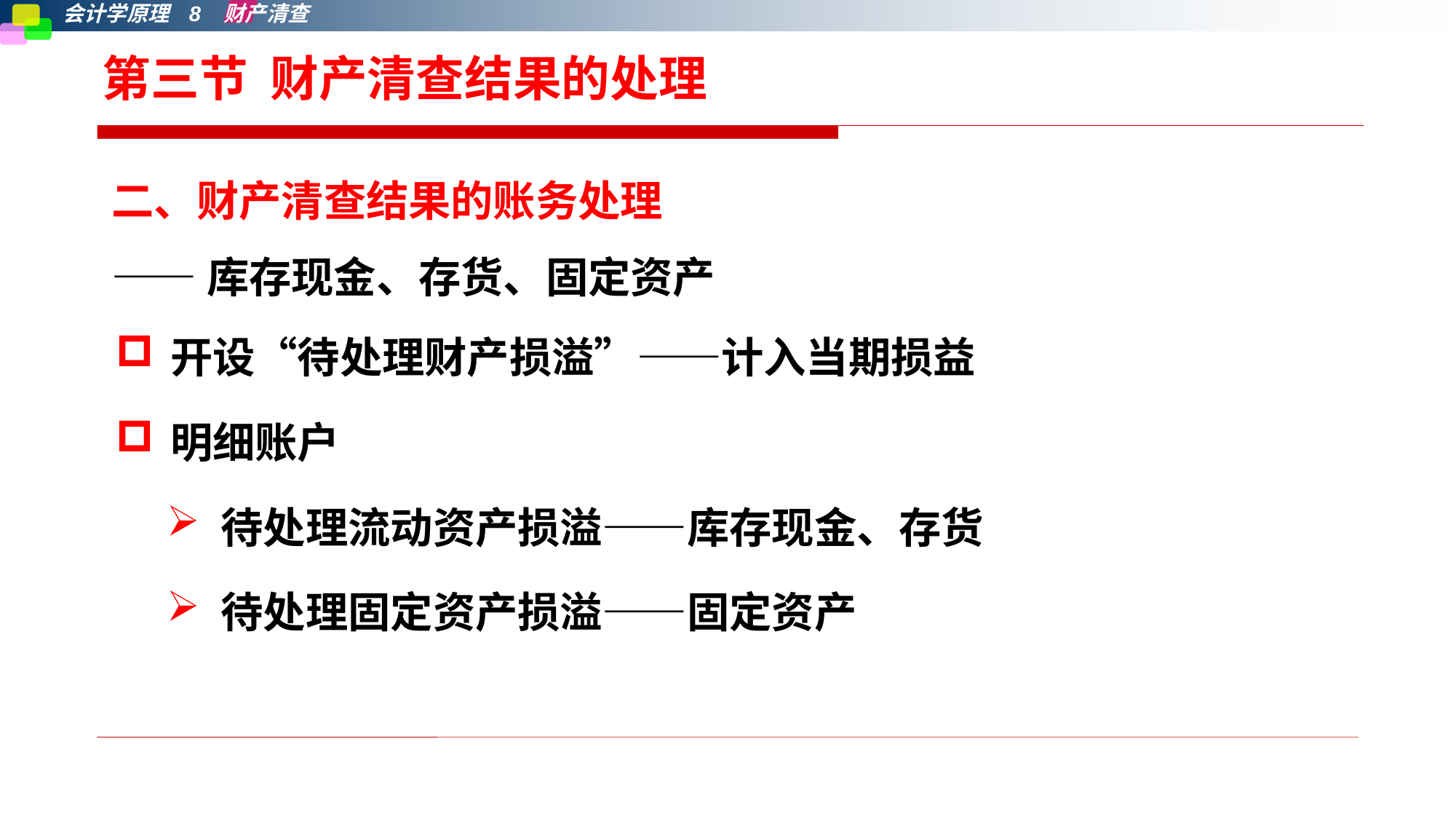

# 第三节  财产清查结果的处理
二、财产清查结果的账务处理
——库存现金、存货、固定资产
开设“待处理财产损溢”——计入当期损益
明细账户
待处理流动资产损溢——库存现金、存货
待处理固定资产损溢——固定资产